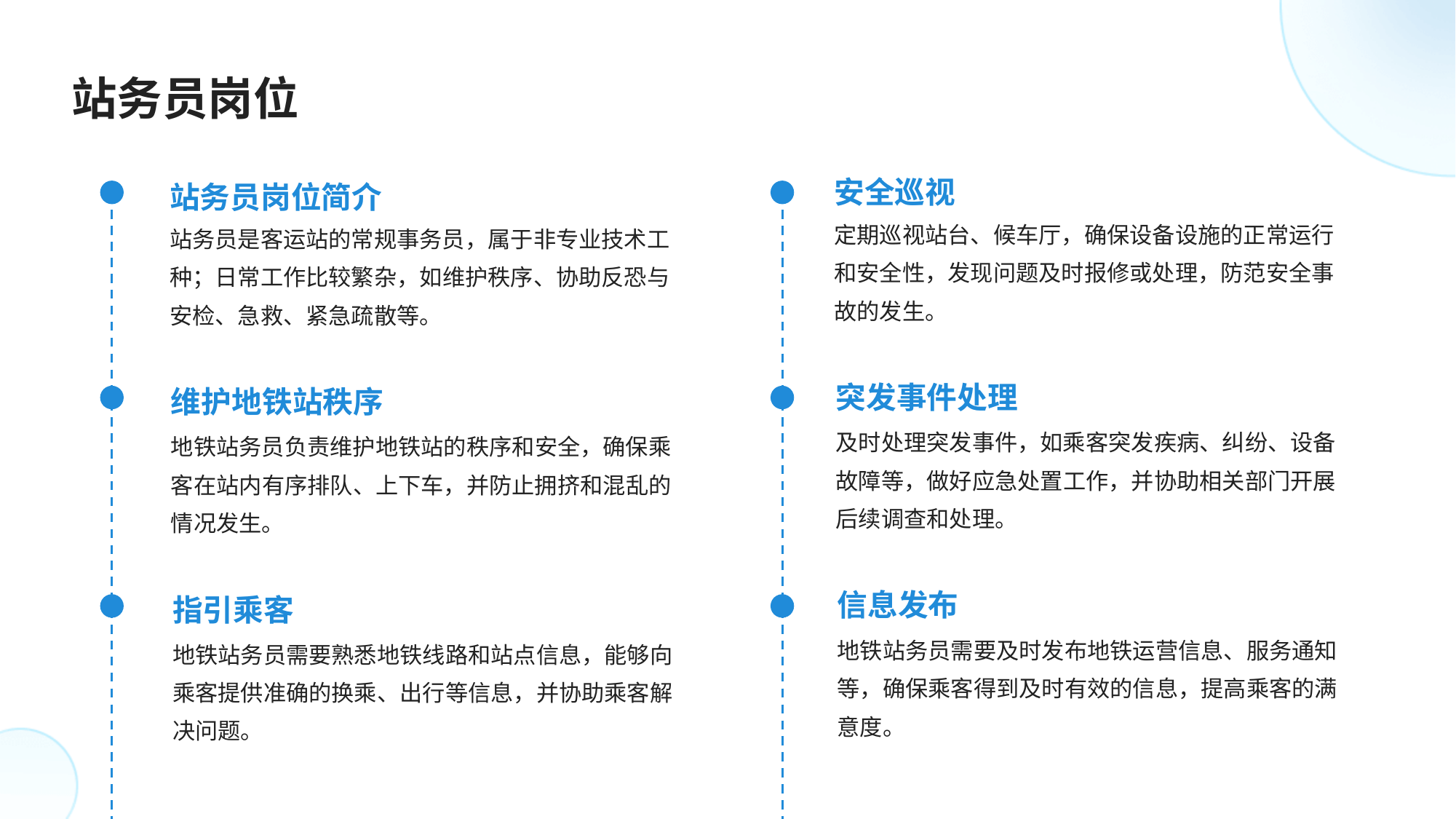

站务员岗位
安全巡视
站务员岗位简介

定期巡视站台、候车厅，确保设备设施的正常运行和安全性，发现问题及时报修或处理，防范安全事故的发生。
站务员是客运站的常规事务员，属于非专业技术工种；日常工作比较繁杂，如维护秩序、协助反恐与安检、急救、紧急疏散等。
突发事件处理
维护地铁站秩序
及时处理突发事件，如乘客突发疾病、纠纷、设备故障等，做好应急处置工作，并协助相关部门开展后续调查和处理。
地铁站务员负责维护地铁站的秩序和安全，确保乘客在站内有序排队、上下车，并防止拥挤和混乱的情况发生。
信息发布
指引乘客
地铁站务员需要及时发布地铁运营信息、服务通知等，确保乘客得到及时有效的信息，提高乘客的满意度。
地铁站务员需要熟悉地铁线路和站点信息，能够向乘客提供准确的换乘、出行等信息，并协助乘客解决问题。